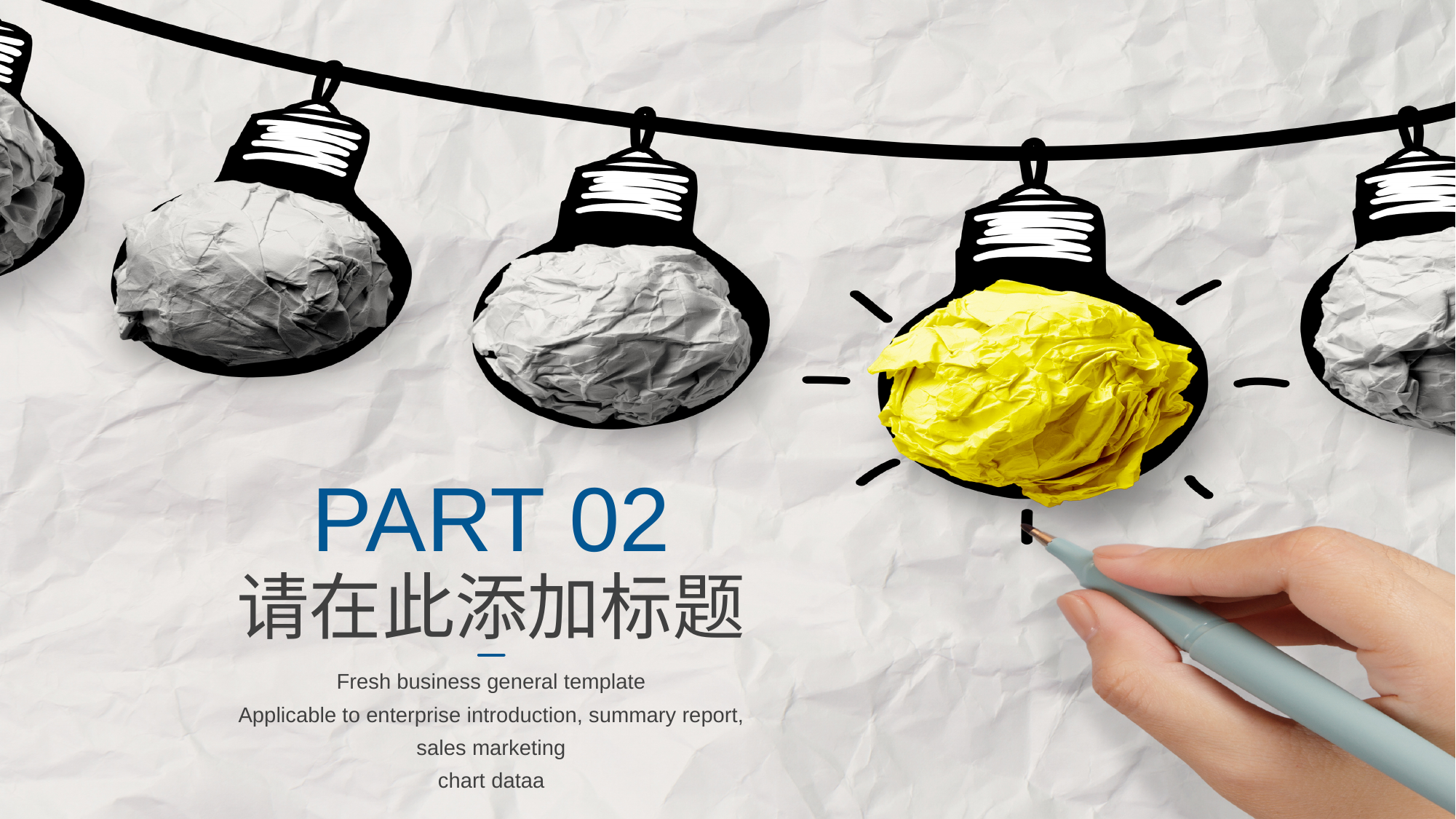

PART 02
请在此添加标题
Fresh business general template
Applicable to enterprise introduction, summary report, sales marketing
chart dataa